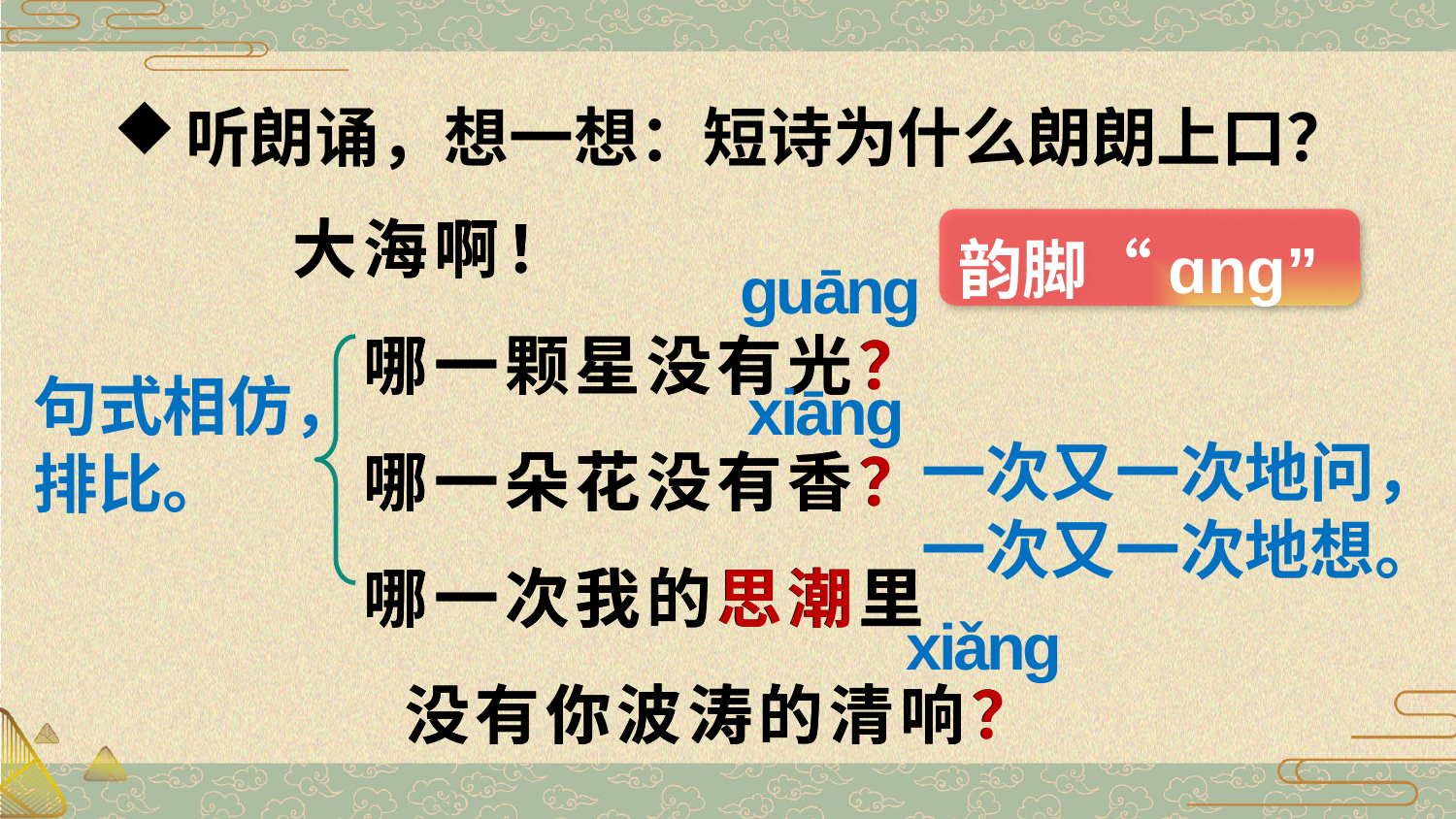

听朗诵，想一想：短诗为什么朗朗上口？
大海啊！
　哪一颗星没有光？
　哪一朵花没有香？
　哪一次我的思潮里
　  没有你波涛的清响？
大海啊！
　哪一颗星没有光？
　哪一朵花没有香？
　哪一次我的思潮里
　  没有你波涛的清响？
韵脚“ɑnɡ”
ɡuānɡ

xiānɡ
句式相仿，排比。
一次又一次地问，一次又一次地想。
xiǎnɡ